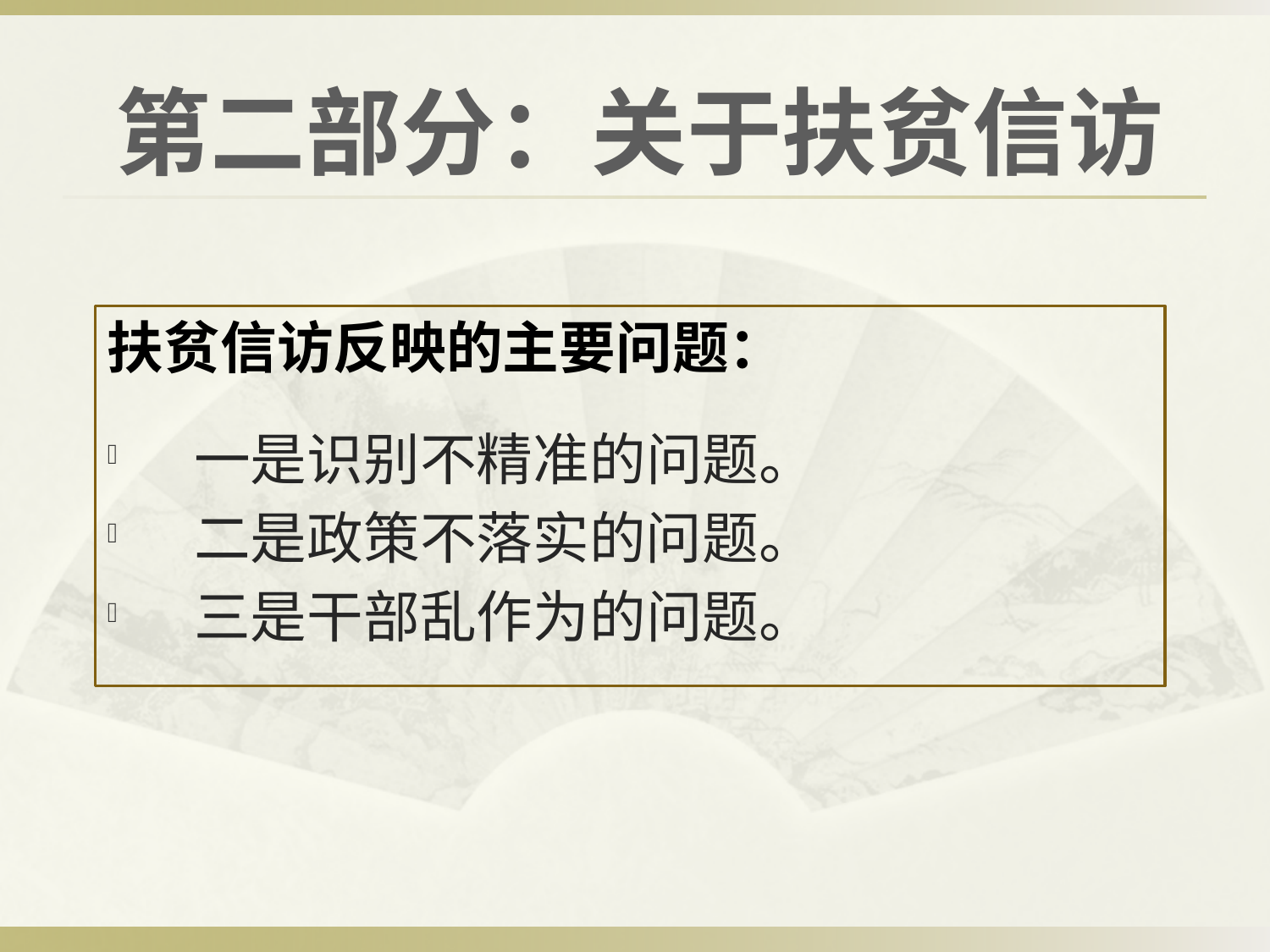

第二部分：关于扶贫信访
扶贫信访反映的主要问题：

  一是识别不精准的问题。
  二是政策不落实的问题。
  三是干部乱作为的问题。